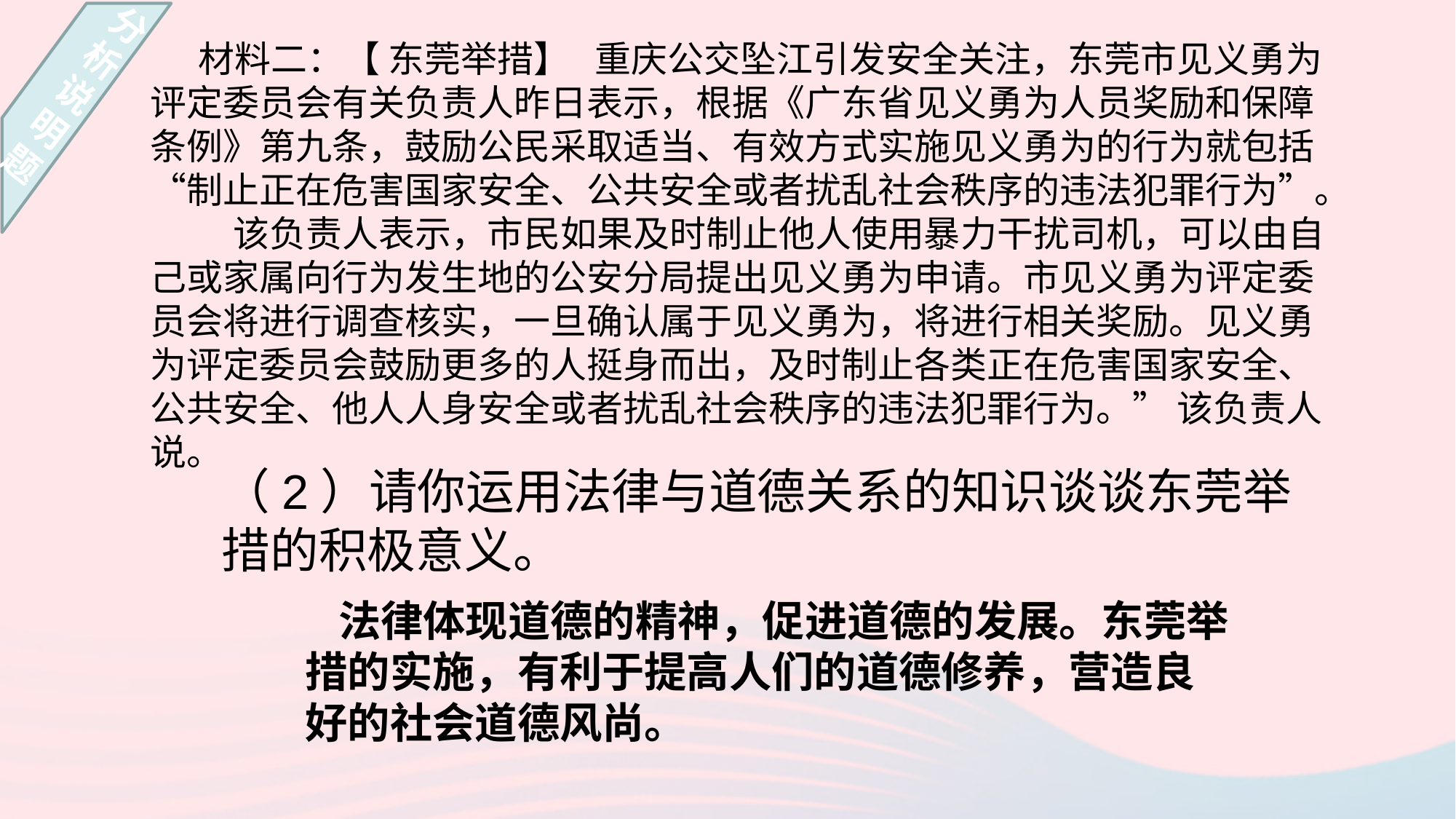

分
析
说
明
题

      材料二：【 东莞举措】   重庆公交坠江引发安全关注，东莞市见义勇为评定委员会有关负责人昨日表示，根据《广东省见义勇为人员奖励和保障条例》第九条，鼓励公民采取适当、有效方式实施见义勇为的行为就包括“制止正在危害国家安全、公共安全或者扰乱社会秩序的违法犯罪行为”。
         该负责人表示，市民如果及时制止他人使用暴力干扰司机，可以由自己或家属向行为发生地的公安分局提出见义勇为申请。市见义勇为评定委员会将进行调查核实，一旦确认属于见义勇为，将进行相关奖励。见义勇为评定委员会鼓励更多的人挺身而出，及时制止各类正在危害国家安全、公共安全、他人人身安全或者扰乱社会秩序的违法犯罪行为。” 该负责人说。
（2）请你运用法律与道德关系的知识谈谈东莞举      措的积极意义。
   法律体现道德的精神，促进道德的发展。东莞举措的实施，有利于提高人们的道德修养，营造良好的社会道德风尚。